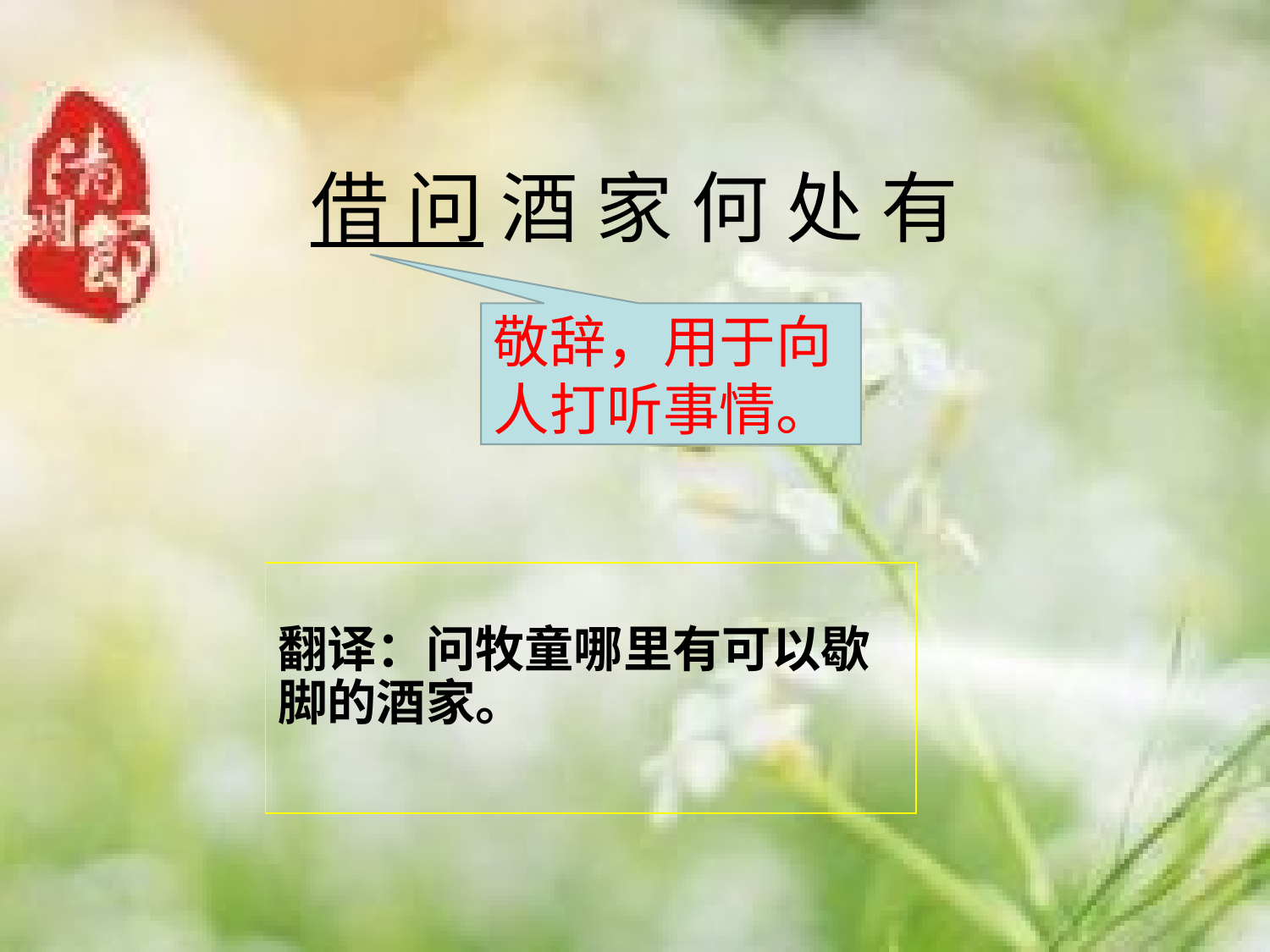

# 借 问 酒 家 何 处 有
敬辞，用于向人打听事情。

翻译：问牧童哪里有可以歇脚的酒家。